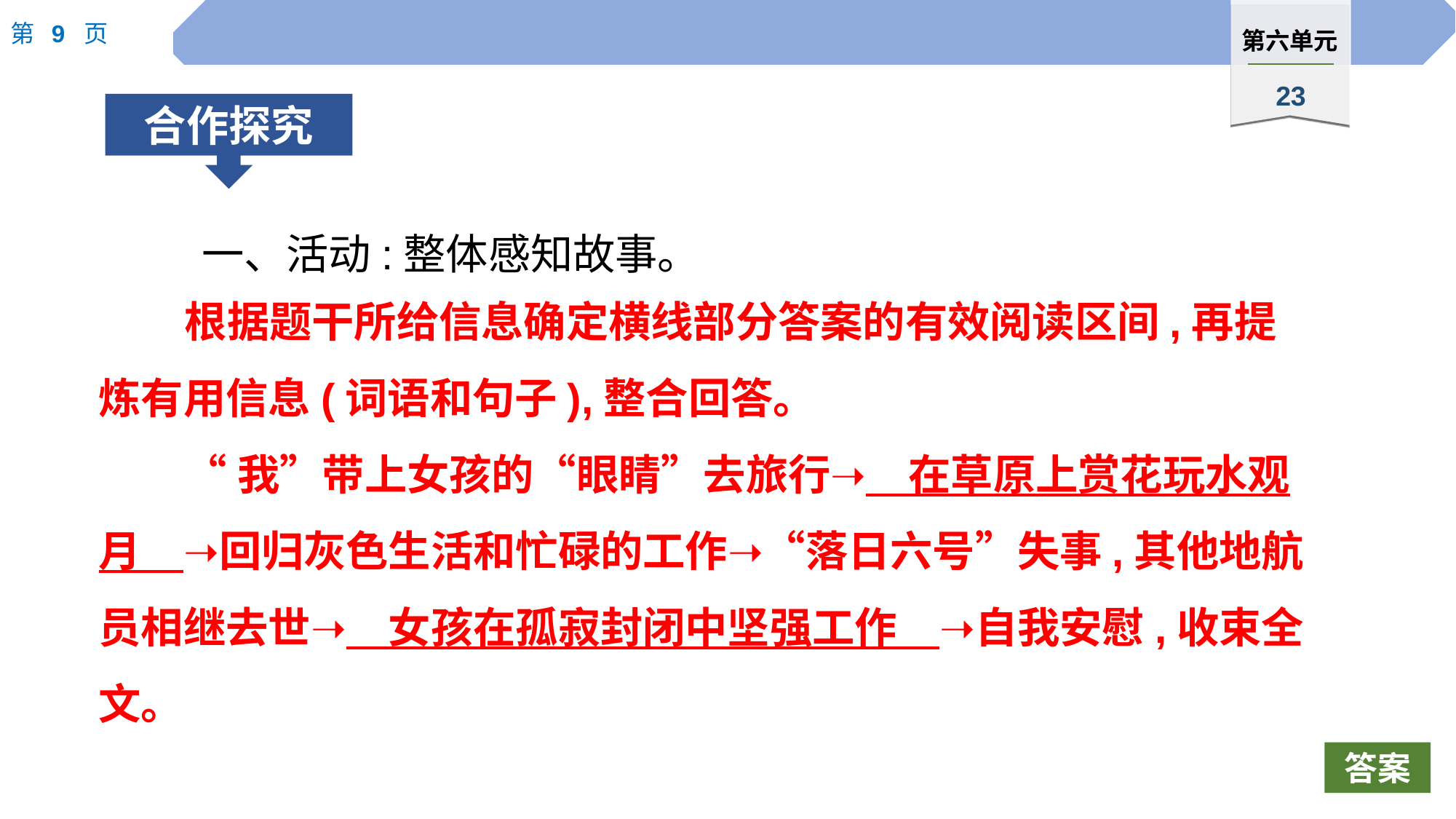

一、活动:整体感知故事。
根据题干所给信息确定横线部分答案的有效阅读区间,再提炼有用信息(词语和句子),整合回答。
“我”带上女孩的“眼睛”去旅行➝　在草原上赏花玩水观月　➝回归灰色生活和忙碌的工作➝“落日六号”失事,其他地航员相继去世➝　女孩在孤寂封闭中坚强工作　➝自我安慰,收束全文。
答案